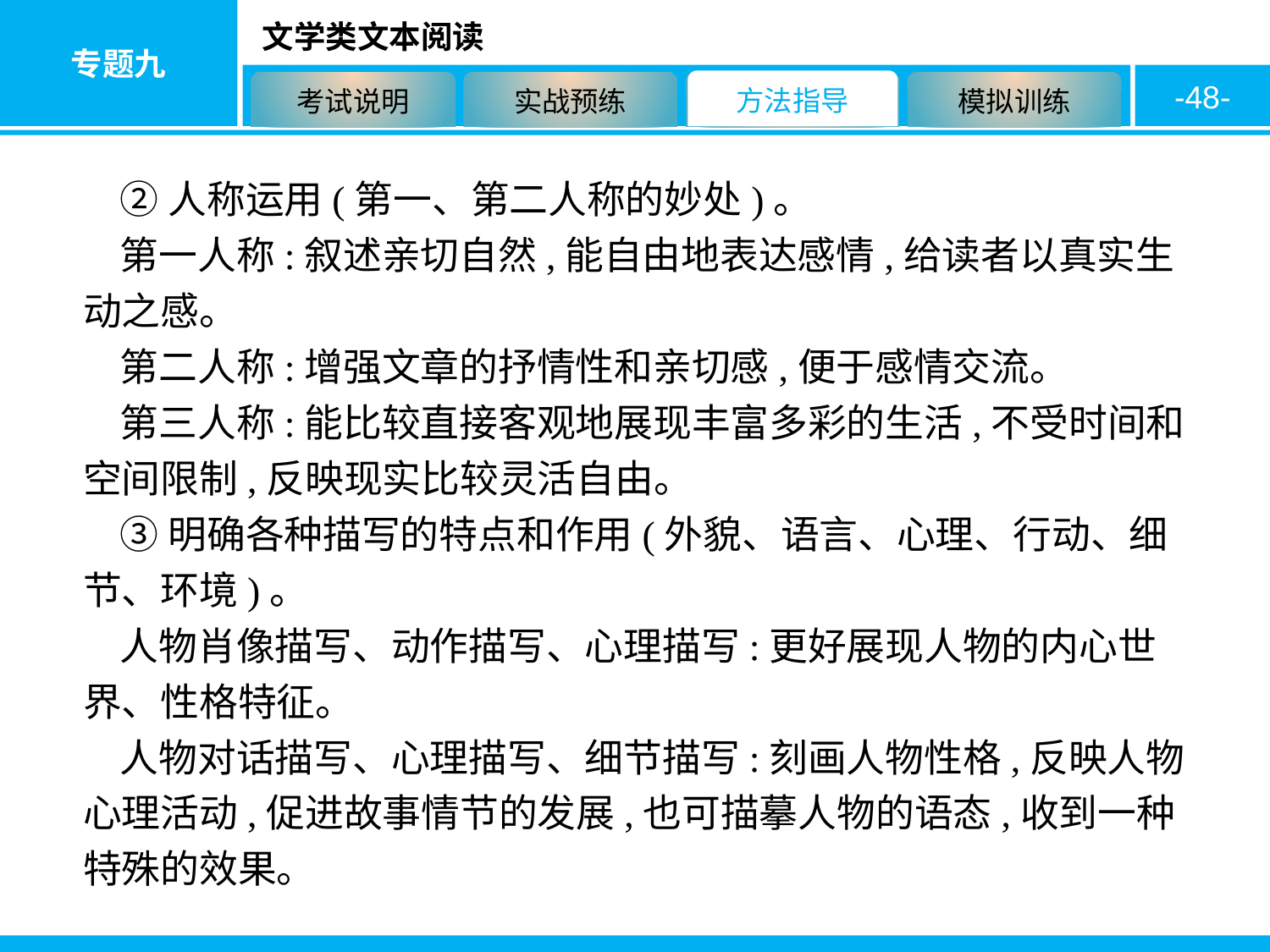

-48-
②人称运用(第一、第二人称的妙处)。
第一人称:叙述亲切自然,能自由地表达感情,给读者以真实生动之感。
第二人称:增强文章的抒情性和亲切感,便于感情交流。
第三人称:能比较直接客观地展现丰富多彩的生活,不受时间和空间限制,反映现实比较灵活自由。
③明确各种描写的特点和作用(外貌、语言、心理、行动、细节、环境)。
人物肖像描写、动作描写、心理描写:更好展现人物的内心世界、性格特征。
人物对话描写、心理描写、细节描写:刻画人物性格,反映人物心理活动,促进故事情节的发展,也可描摹人物的语态,收到一种特殊的效果。